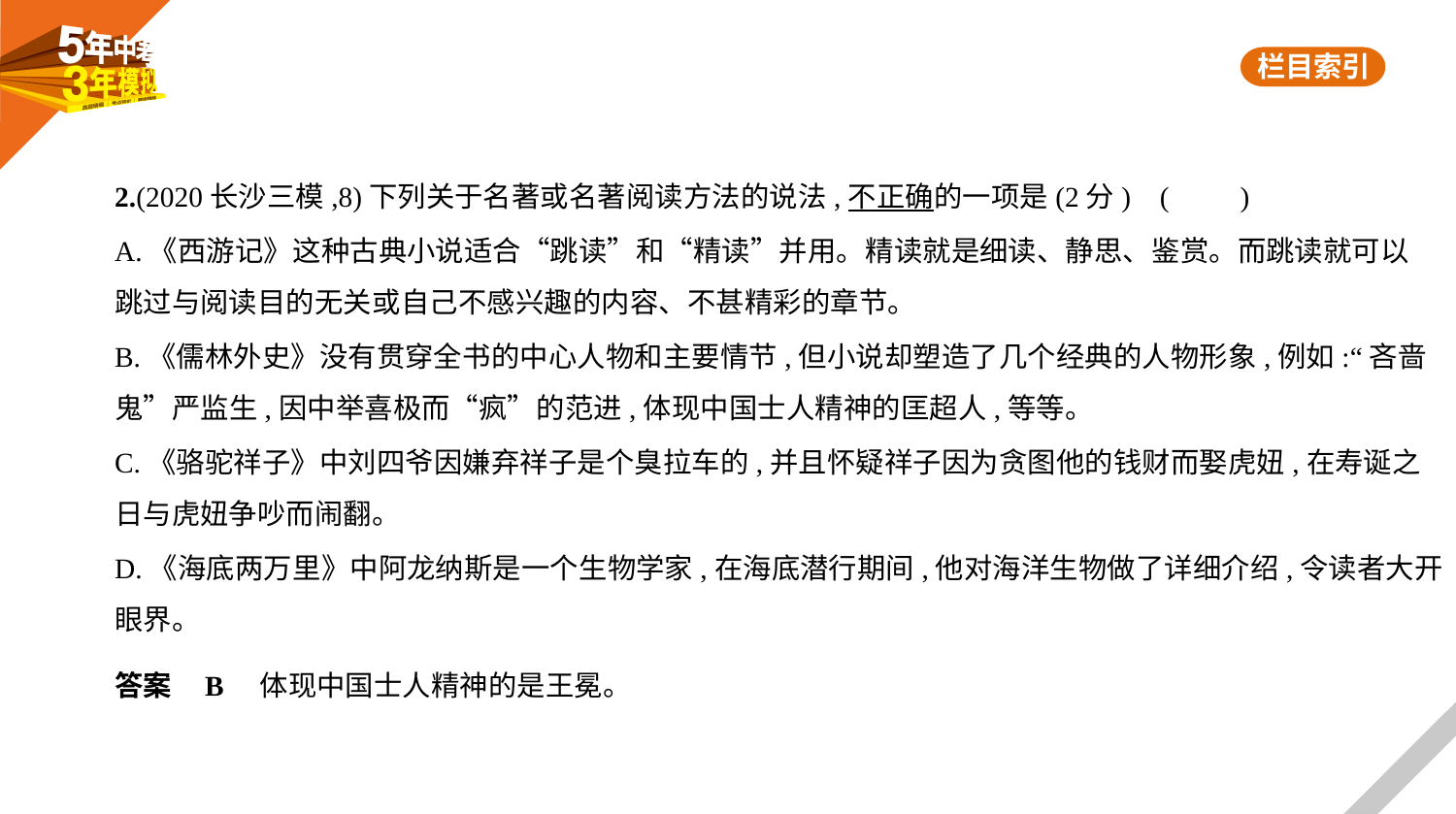

2.(2020长沙三模,8)下列关于名著或名著阅读方法的说法,不正确的一项是(2分) (　　)
A.《西游记》这种古典小说适合“跳读”和“精读”并用。精读就是细读、静思、鉴赏。而跳读就可以
跳过与阅读目的无关或自己不感兴趣的内容、不甚精彩的章节。
B.《儒林外史》没有贯穿全书的中心人物和主要情节,但小说却塑造了几个经典的人物形象,例如:“吝啬
鬼”严监生,因中举喜极而“疯”的范进,体现中国士人精神的匡超人,等等。
C.《骆驼祥子》中刘四爷因嫌弃祥子是个臭拉车的,并且怀疑祥子因为贪图他的钱财而娶虎妞,在寿诞之
日与虎妞争吵而闹翻。
D.《海底两万里》中阿龙纳斯是一个生物学家,在海底潜行期间,他对海洋生物做了详细介绍,令读者大开
眼界。
答案    B　体现中国士人精神的是王冕。